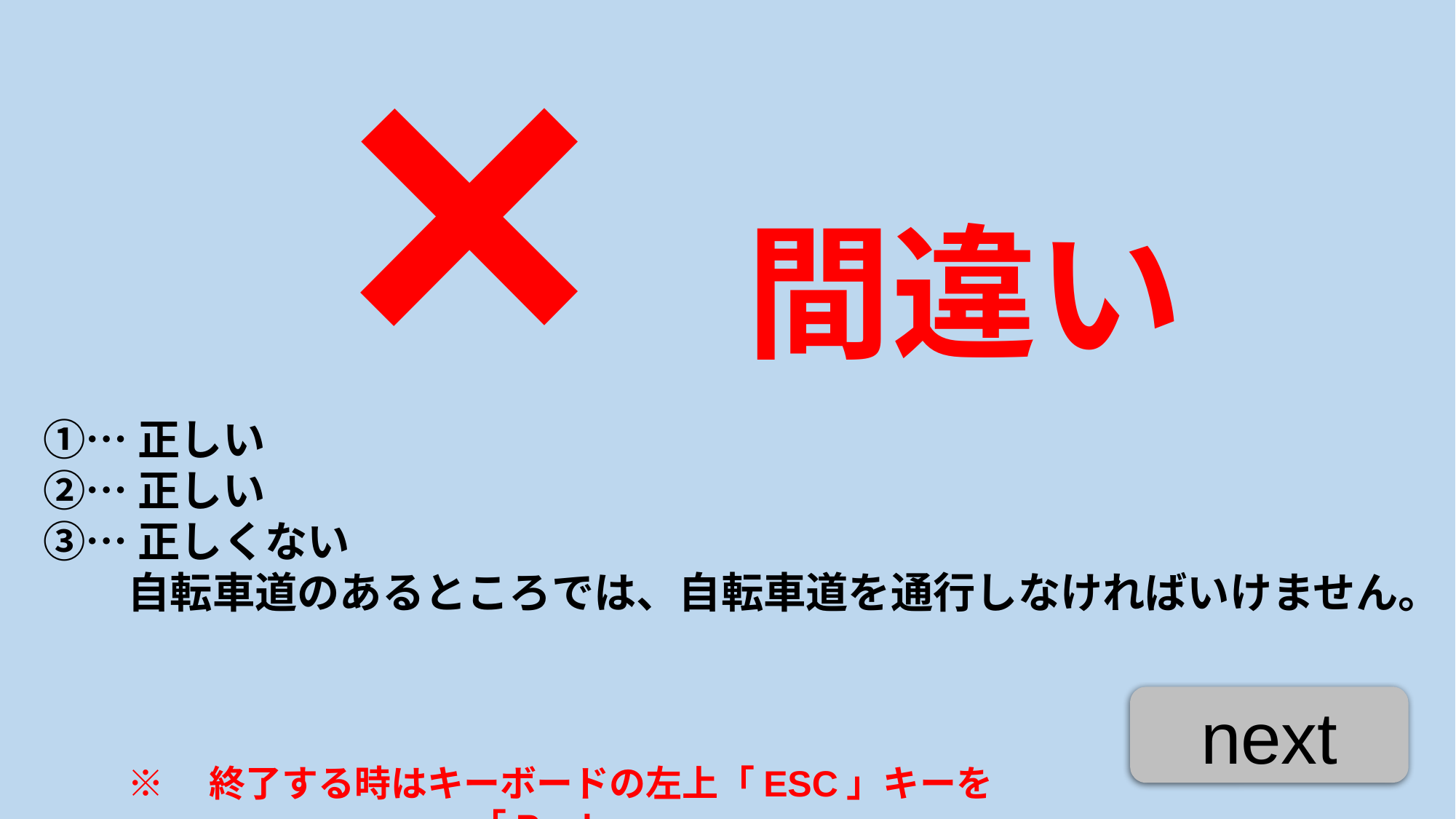

×
　間違い
①…正しい
②…正しい
③…正しくない
　　自転車道のあるところでは、自転車道を通行しなければいけません。
next
※　終了する時はキーボードの左上「ESC」キーを「Push」